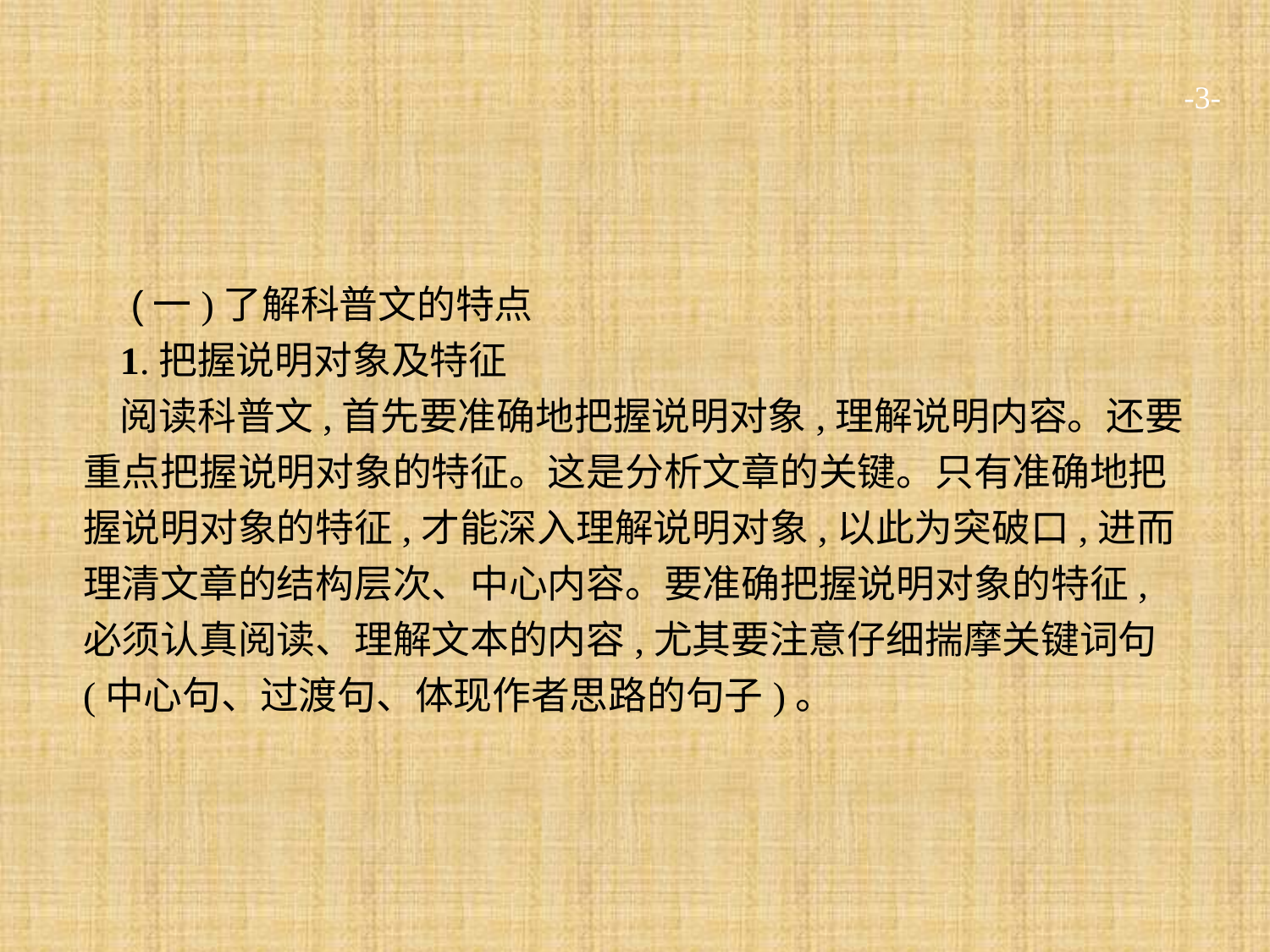

-3-
 (一)了解科普文的特点
1.把握说明对象及特征
阅读科普文,首先要准确地把握说明对象,理解说明内容。还要重点把握说明对象的特征。这是分析文章的关键。只有准确地把握说明对象的特征,才能深入理解说明对象,以此为突破口,进而理清文章的结构层次、中心内容。要准确把握说明对象的特征,必须认真阅读、理解文本的内容,尤其要注意仔细揣摩关键词句(中心句、过渡句、体现作者思路的句子)。